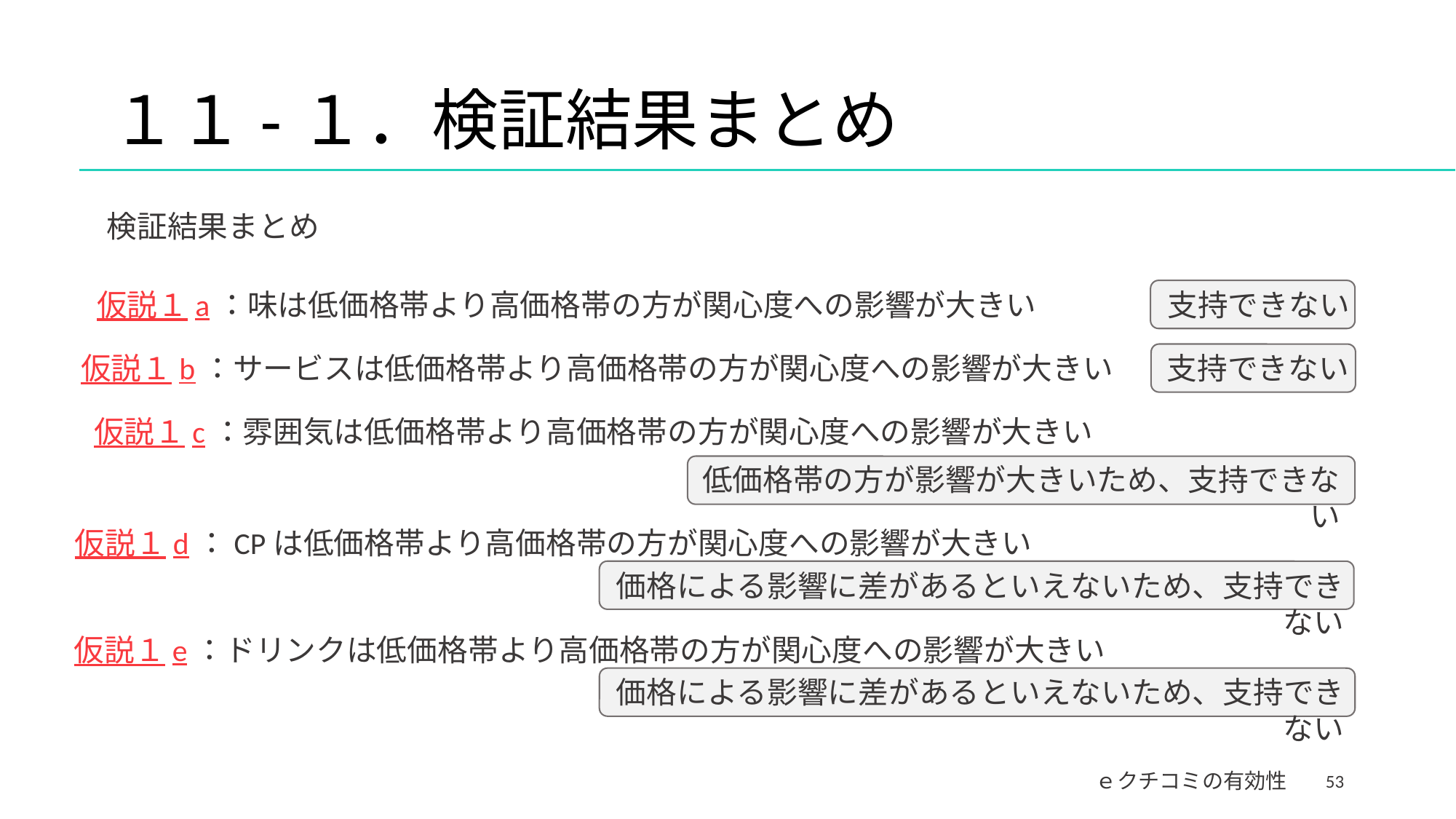

# １１-１．検証結果まとめ
検証結果まとめ
仮説１a：味は低価格帯より高価格帯の方が関心度への影響が大きい
支持できない

仮説１b：サービスは低価格帯より高価格帯の方が関心度への影響が大きい
支持できない

仮説１c：雰囲気は低価格帯より高価格帯の方が関心度への影響が大きい
低価格帯の方が影響が大きいため、支持できない

仮説１d：CPは低価格帯より高価格帯の方が関心度への影響が大きい
価格による影響に差があるといえないため、支持できない

仮説１e：ドリンクは低価格帯より高価格帯の方が関心度への影響が大きい
価格による影響に差があるといえないため、支持できない

53
ｅクチコミの有効性